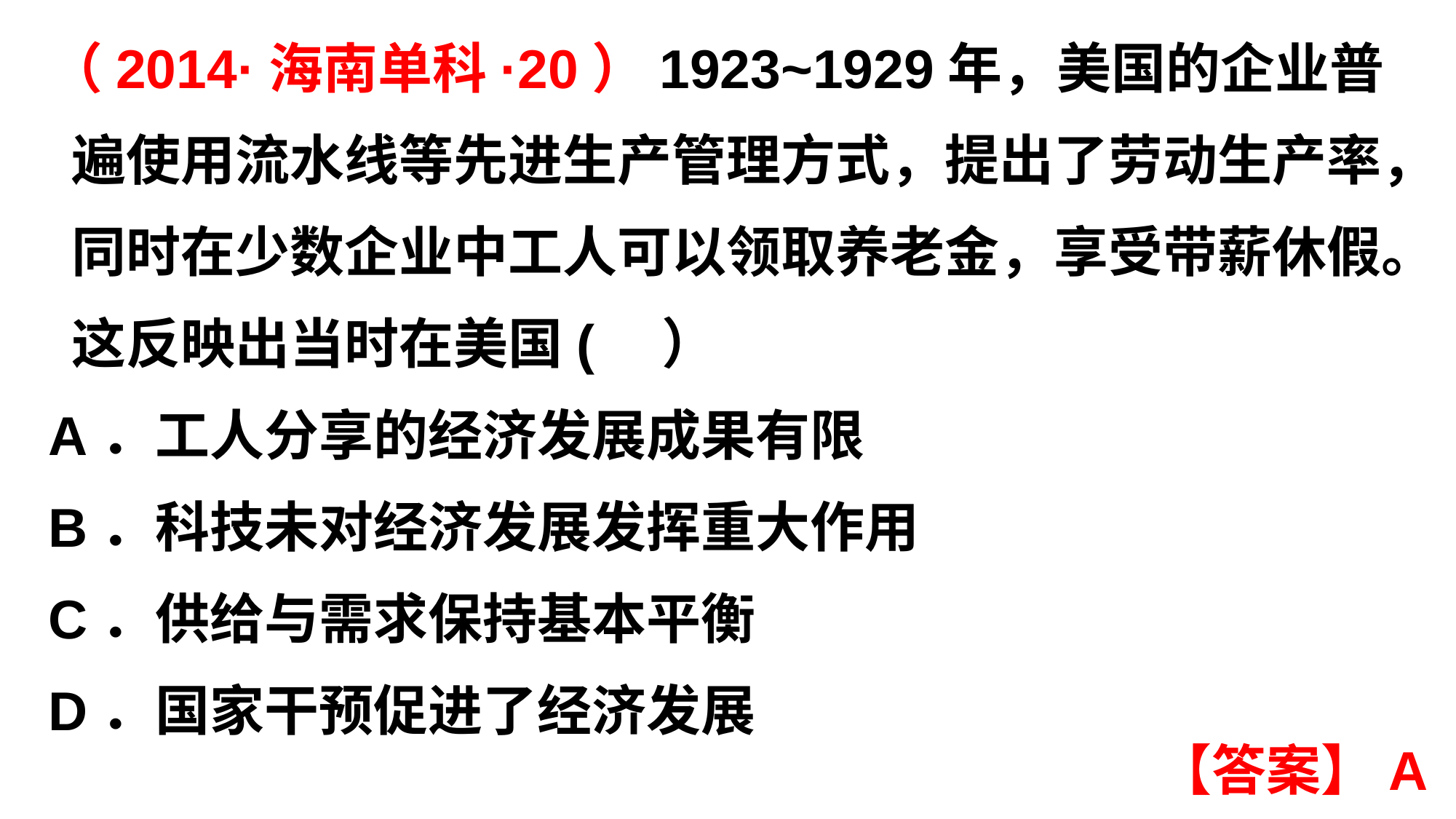

（2014·海南单科·20）1923~1929年，美国的企业普遍使用流水线等先进生产管理方式，提出了劳动生产率，同时在少数企业中工人可以领取养老金，享受带薪休假。这反映出当时在美国(　）
A．工人分享的经济发展成果有限
B．科技未对经济发展发挥重大作用
C．供给与需求保持基本平衡
D．国家干预促进了经济发展
【答案】A